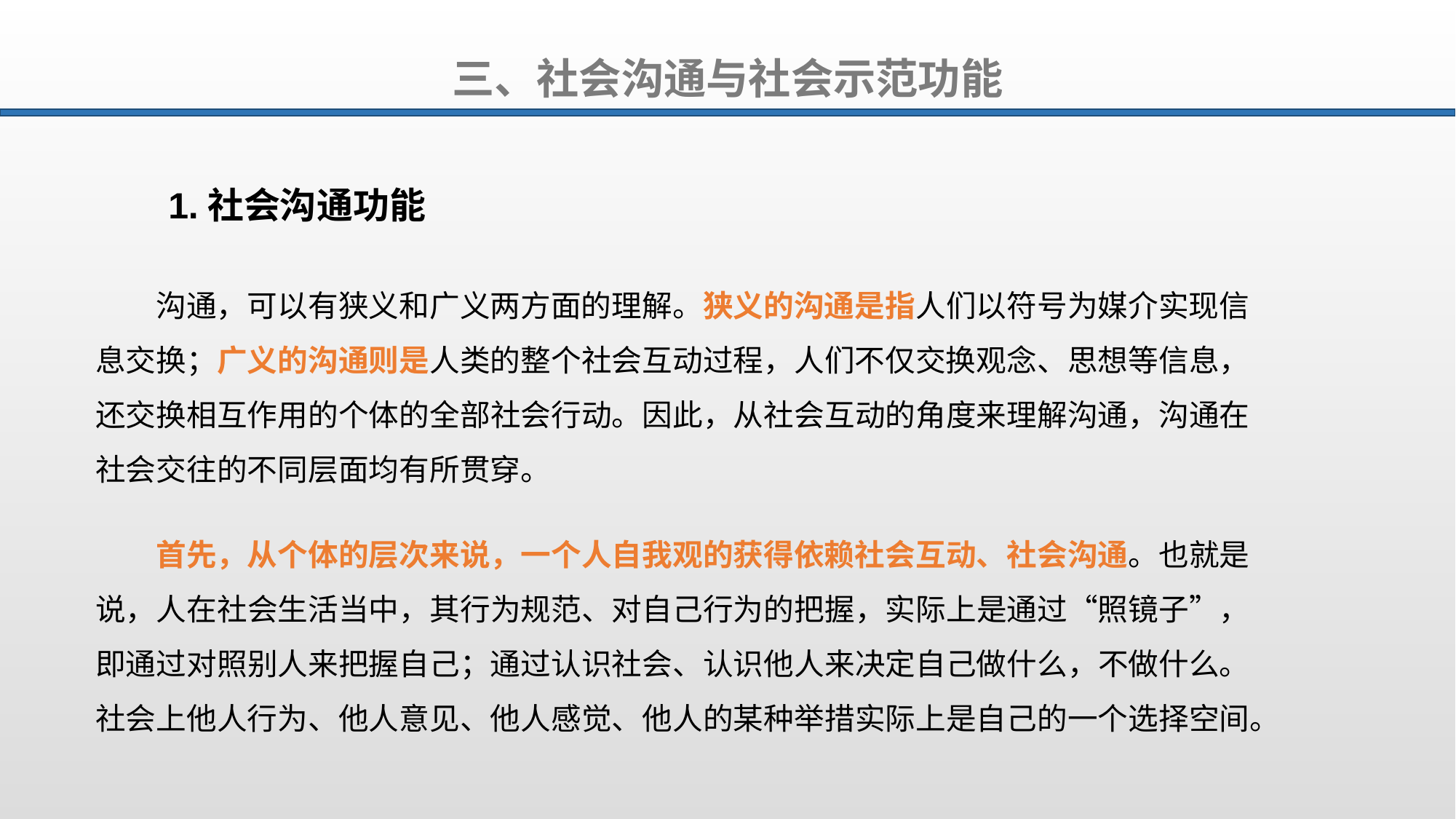

三、社会沟通与社会示范功能

1.社会沟通功能
沟通，可以有狭义和广义两方面的理解。狭义的沟通是指人们以符号为媒介实现信息交换；广义的沟通则是人类的整个社会互动过程，人们不仅交换观念、思想等信息，还交换相互作用的个体的全部社会行动。因此，从社会互动的角度来理解沟通，沟通在社会交往的不同层面均有所贯穿。
首先，从个体的层次来说，一个人自我观的获得依赖社会互动、社会沟通。也就是说，人在社会生活当中，其行为规范、对自己行为的把握，实际上是通过“照镜子”，即通过对照别人来把握自己；通过认识社会、认识他人来决定自己做什么，不做什么。社会上他人行为、他人意见、他人感觉、他人的某种举措实际上是自己的一个选择空间。